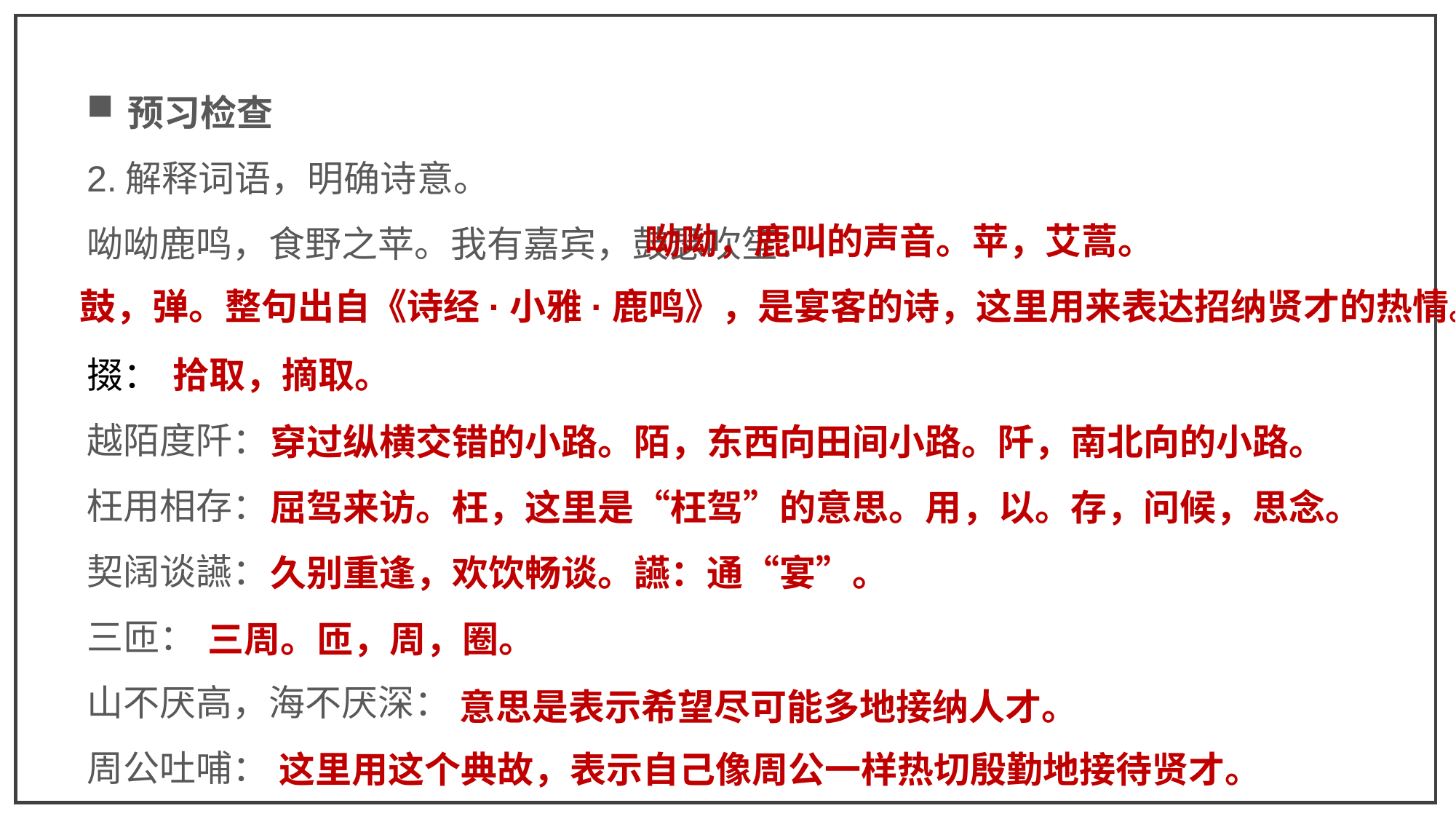

预习检查
2.解释词语，明确诗意。
呦呦鹿鸣，食野之苹。我有嘉宾，鼓瑟吹笙：

掇：
越陌度阡：
枉用相存：
契阔谈讌：
三匝：
山不厌高，海不厌深：
周公吐哺：
                                                                    呦呦，鹿叫的声音。苹，艾蒿。
鼓，弹。整句出自《诗经·小雅·鹿鸣》，是宴客的诗，这里用来表达招纳贤才的热情。
拾取，摘取。
穿过纵横交错的小路。陌，东西向田间小路。阡，南北向的小路。
屈驾来访。枉，这里是“枉驾”的意思。用，以。存，问候，思念。
久别重逢，欢饮畅谈。讌：通“宴”。
三周。匝，周，圈。
意思是表示希望尽可能多地接纳人才。
这里用这个典故，表示自己像周公一样热切殷勤地接待贤才。